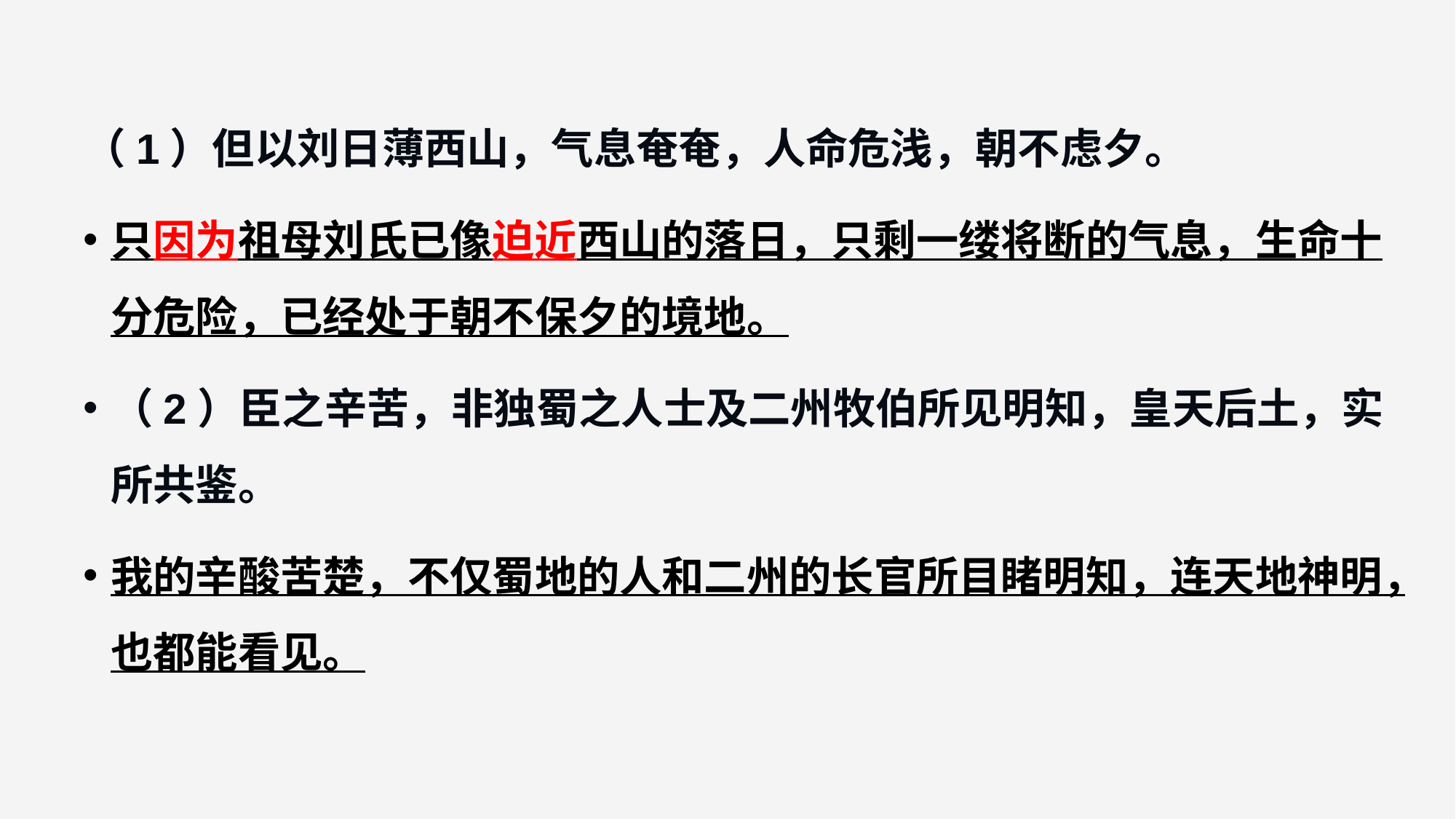

（1）但以刘日薄西山，气息奄奄，人命危浅，朝不虑夕。
只因为祖母刘氏已像迫近西山的落日，只剩一缕将断的气息，生命十分危险，已经处于朝不保夕的境地。
（2）臣之辛苦，非独蜀之人士及二州牧伯所见明知，皇天后土，实所共鉴。
我的辛酸苦楚，不仅蜀地的人和二州的长官所目睹明知，连天地神明，也都能看见。